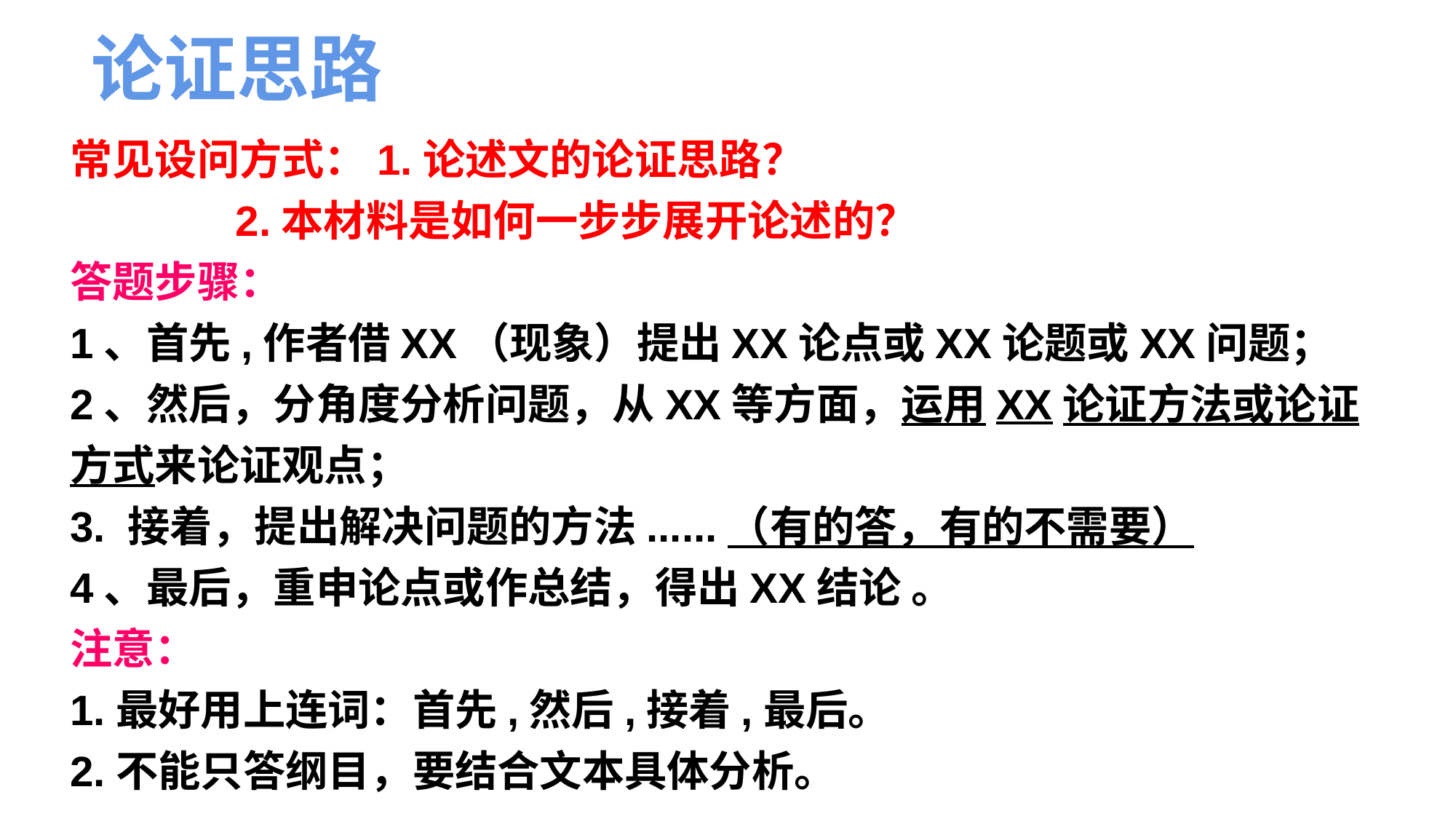

论证思路
常见设问方式：1.论述文的论证思路？
              2.本材料是如何一步步展开论述的？
答题步骤：
1、首先,作者借XX（现象）提出XX论点或XX论题或XX问题；
2、然后，分角度分析问题，从XX等方面，运用XX论证方法或论证方式来论证观点；
3. 接着，提出解决问题的方法......（有的答，有的不需要）
4、最后，重申论点或作总结，得出XX结论 。
注意：
1.最好用上连词：首先,然后,接着,最后。
2.不能只答纲目，要结合文本具体分析。